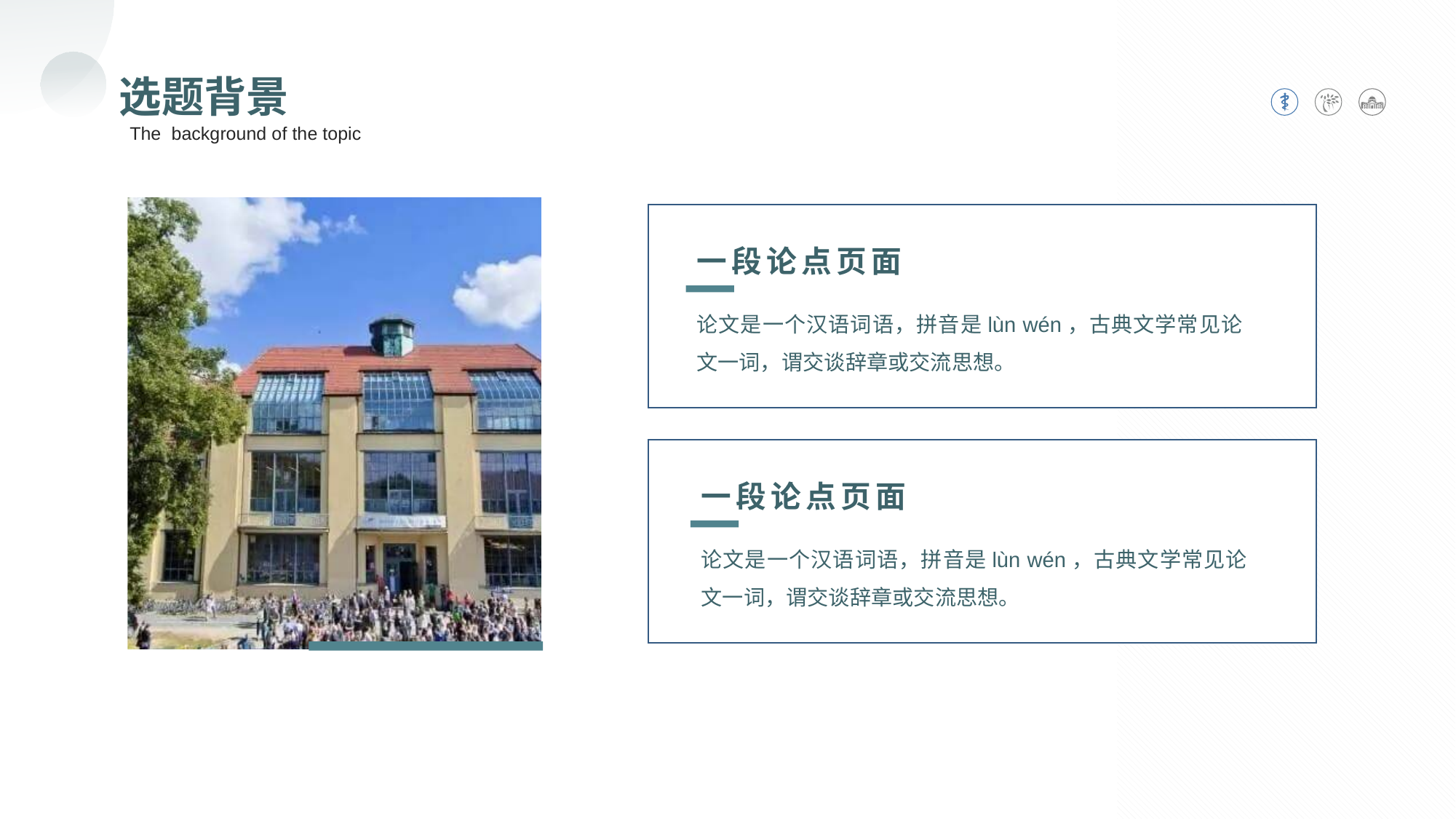

选题背景
The  background of the topic

一段论点页面

论文是一个汉语词语，拼音是lùn wén，古典文学常见论文一词，谓交谈辞章或交流思想。

一段论点页面

论文是一个汉语词语，拼音是lùn wén，古典文学常见论文一词，谓交谈辞章或交流思想。